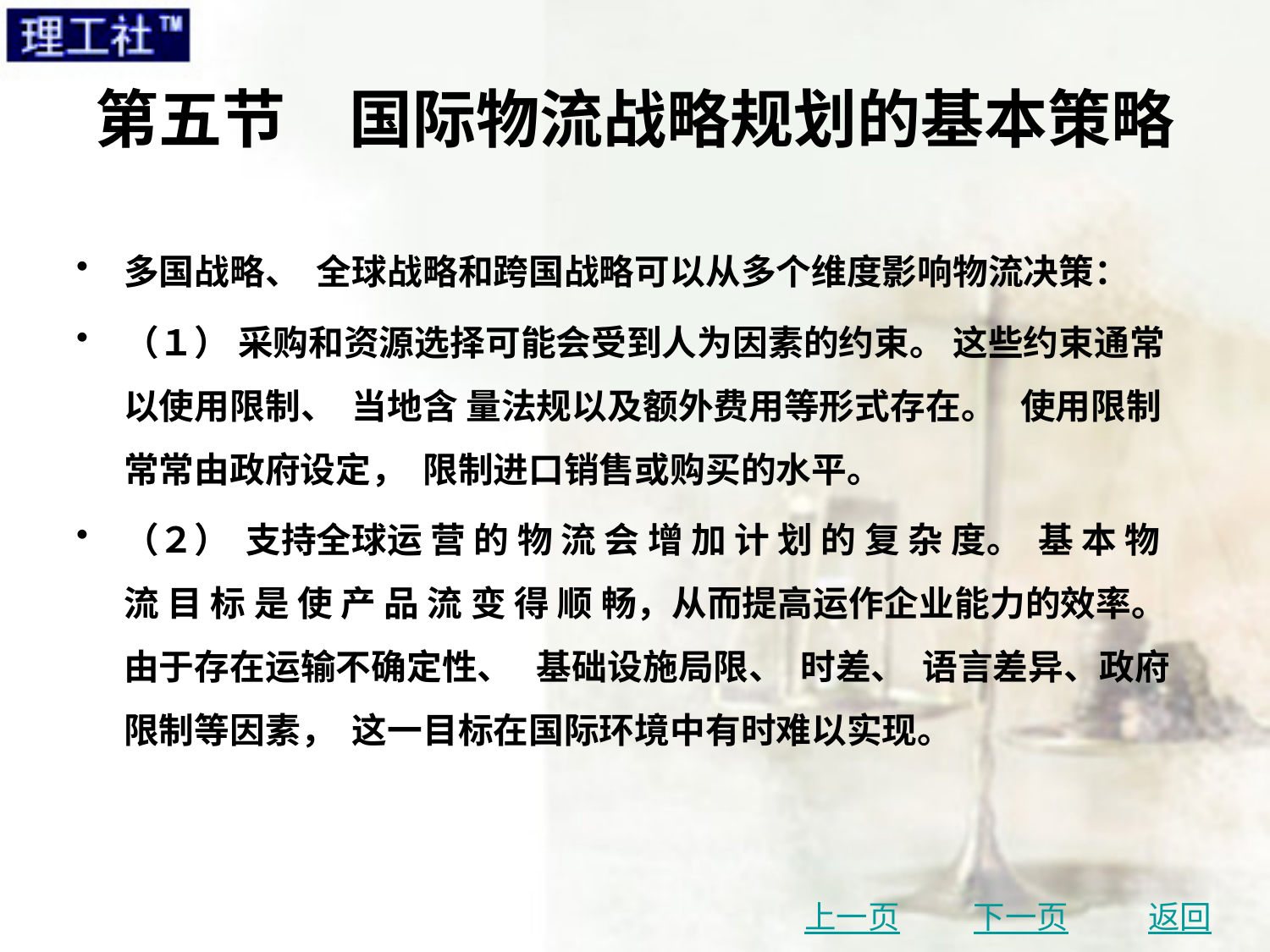

# 第五节　国际物流战略规划的基本策略
多国战略、  全球战略和跨国战略可以从多个维度影响物流决策：
（１） 采购和资源选择可能会受到人为因素的约束。 这些约束通常以使用限制、  当地含 量法规以及额外费用等形式存在。   使用限制常常由政府设定，  限制进口销售或购买的水平。
（２）  支持全球运 营 的 物 流 会 增 加 计 划 的 复 杂 度。  基 本 物 流 目 标 是 使 产 品 流 变 得 顺 畅，从而提高运作企业能力的效率。   由于存在运输不确定性、   基础设施局限、  时差、  语言差异、政府限制等因素，  这一目标在国际环境中有时难以实现。

上一页
下一页
返回